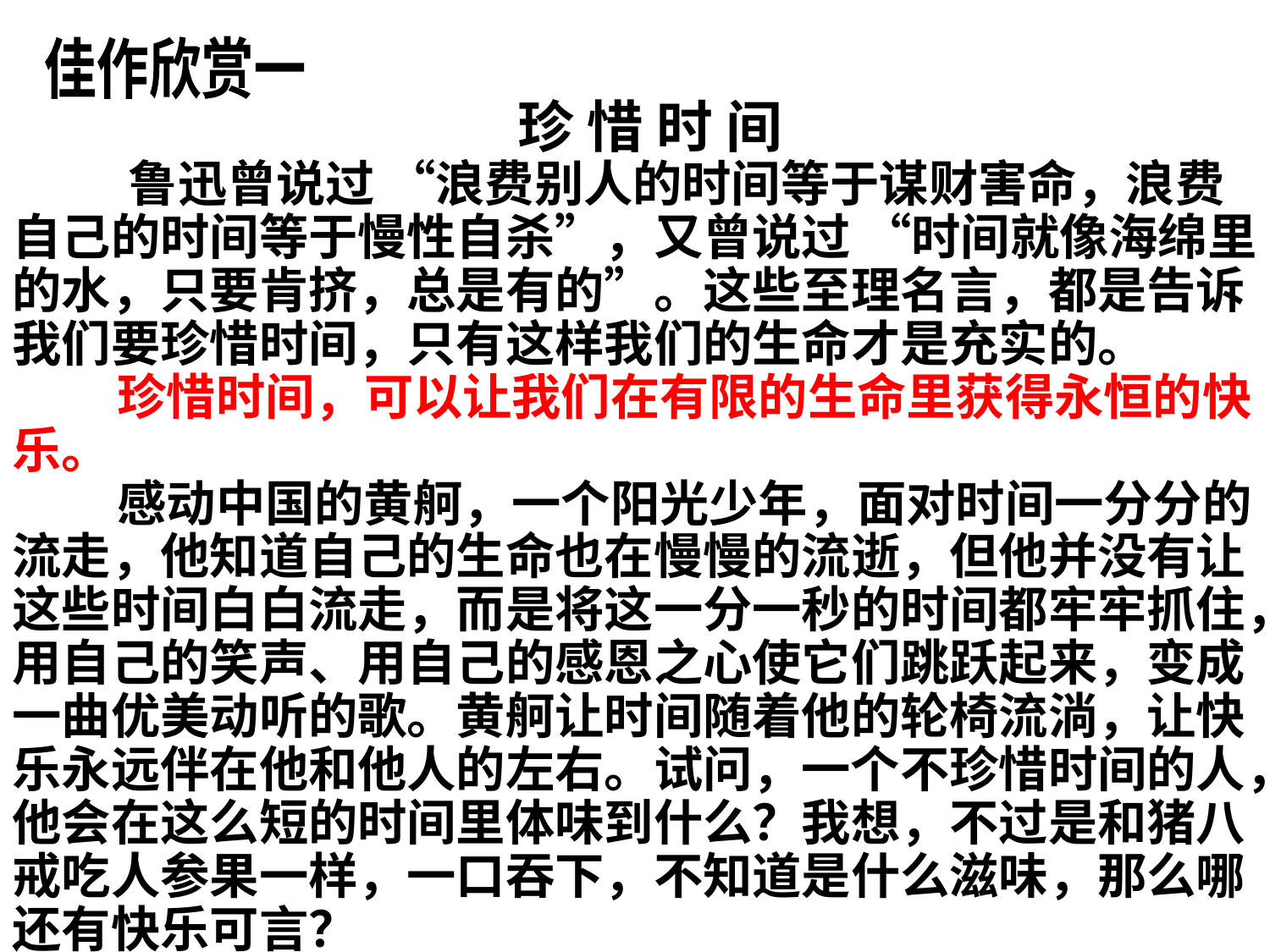

佳作欣赏一
珍 惜 时 间
      鲁迅曾说过 “浪费别人的时间等于谋财害命，浪费自己的时间等于慢性自杀”，又曾说过 “时间就像海绵里的水，只要肯挤，总是有的”。这些至理名言，都是告诉我们要珍惜时间，只有这样我们的生命才是充实的。
     珍惜时间，可以让我们在有限的生命里获得永恒的快乐。
     感动中国的黄舸，一个阳光少年，面对时间一分分的流走，他知道自己的生命也在慢慢的流逝，但他并没有让这些时间白白流走，而是将这一分一秒的时间都牢牢抓住，用自己的笑声、用自己的感恩之心使它们跳跃起来，变成一曲优美动听的歌。黄舸让时间随着他的轮椅流淌，让快乐永远伴在他和他人的左右。试问，一个不珍惜时间的人，他会在这么短的时间里体味到什么？我想，不过是和猪八戒吃人参果一样，一口吞下，不知道是什么滋味，那么哪还有快乐可言？